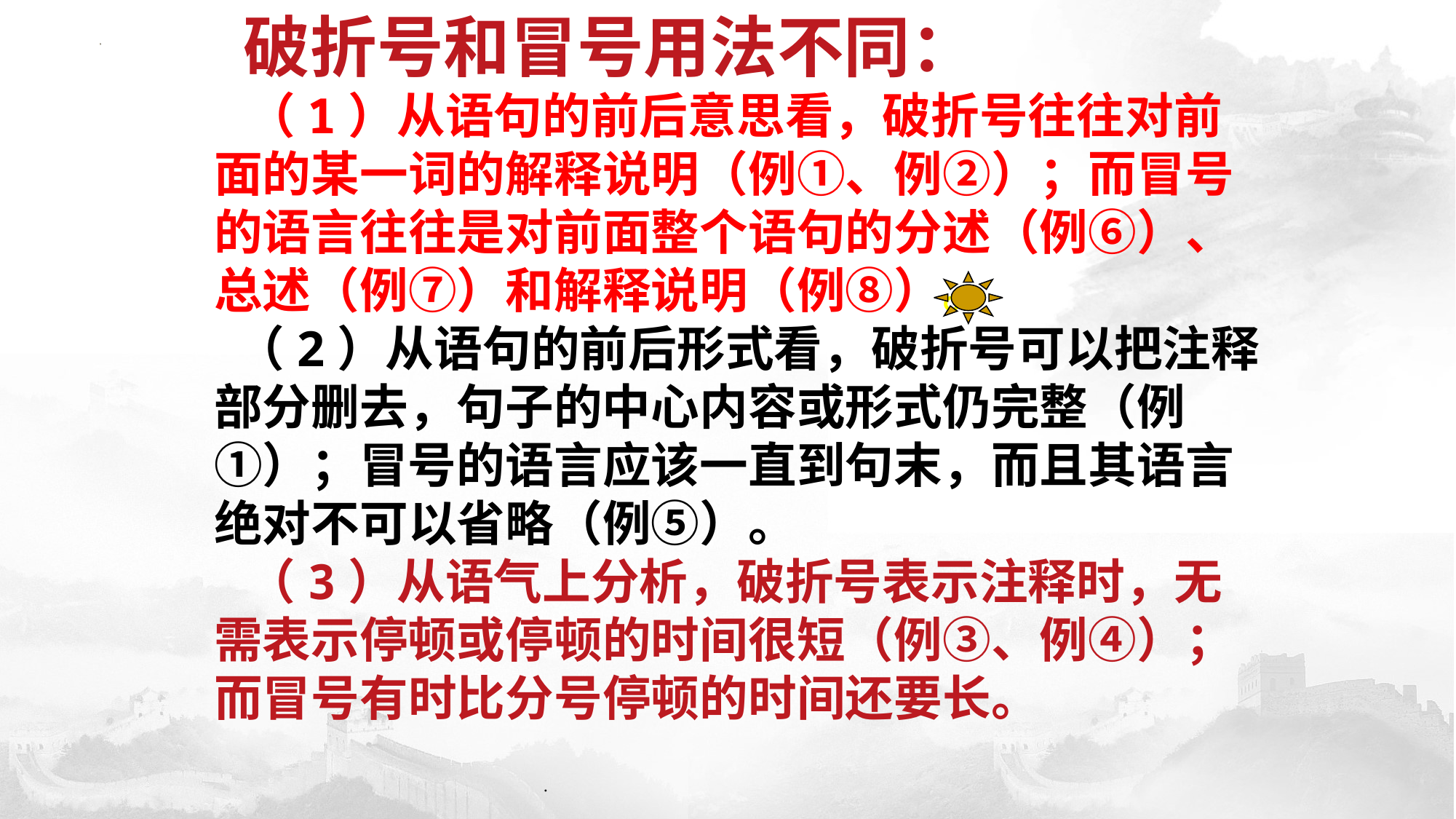

破折号和冒号用法不同：
   （1）从语句的前后意思看，破折号往往对前面的某一词的解释说明（例①、例②）；而冒号的语言往往是对前面整个语句的分述（例⑥）、总述（例⑦）和解释说明（例⑧）。
  （2）从语句的前后形式看，破折号可以把注释部分删去，句子的中心内容或形式仍完整（例①）；冒号的语言应该一直到句末，而且其语言绝对不可以省略（例⑤）。
   （3）从语气上分析，破折号表示注释时，无需表示停顿或停顿的时间很短（例③、例④）；而冒号有时比分号停顿的时间还要长。

.